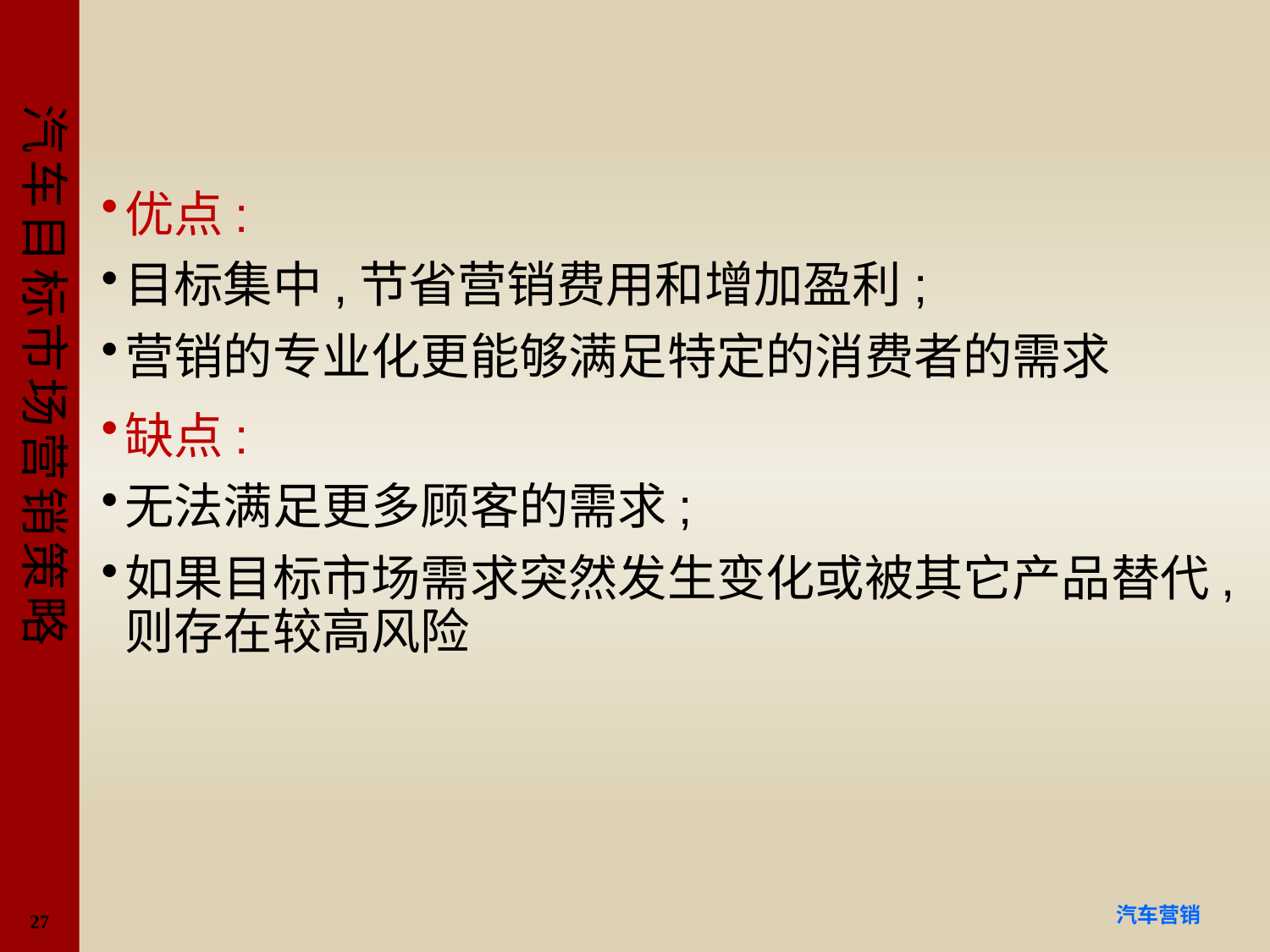

#
优点:
目标集中,节省营销费用和增加盈利;
营销的专业化更能够满足特定的消费者的需求
缺点:
无法满足更多顾客的需求;
如果目标市场需求突然发生变化或被其它产品替代,则存在较高风险

27